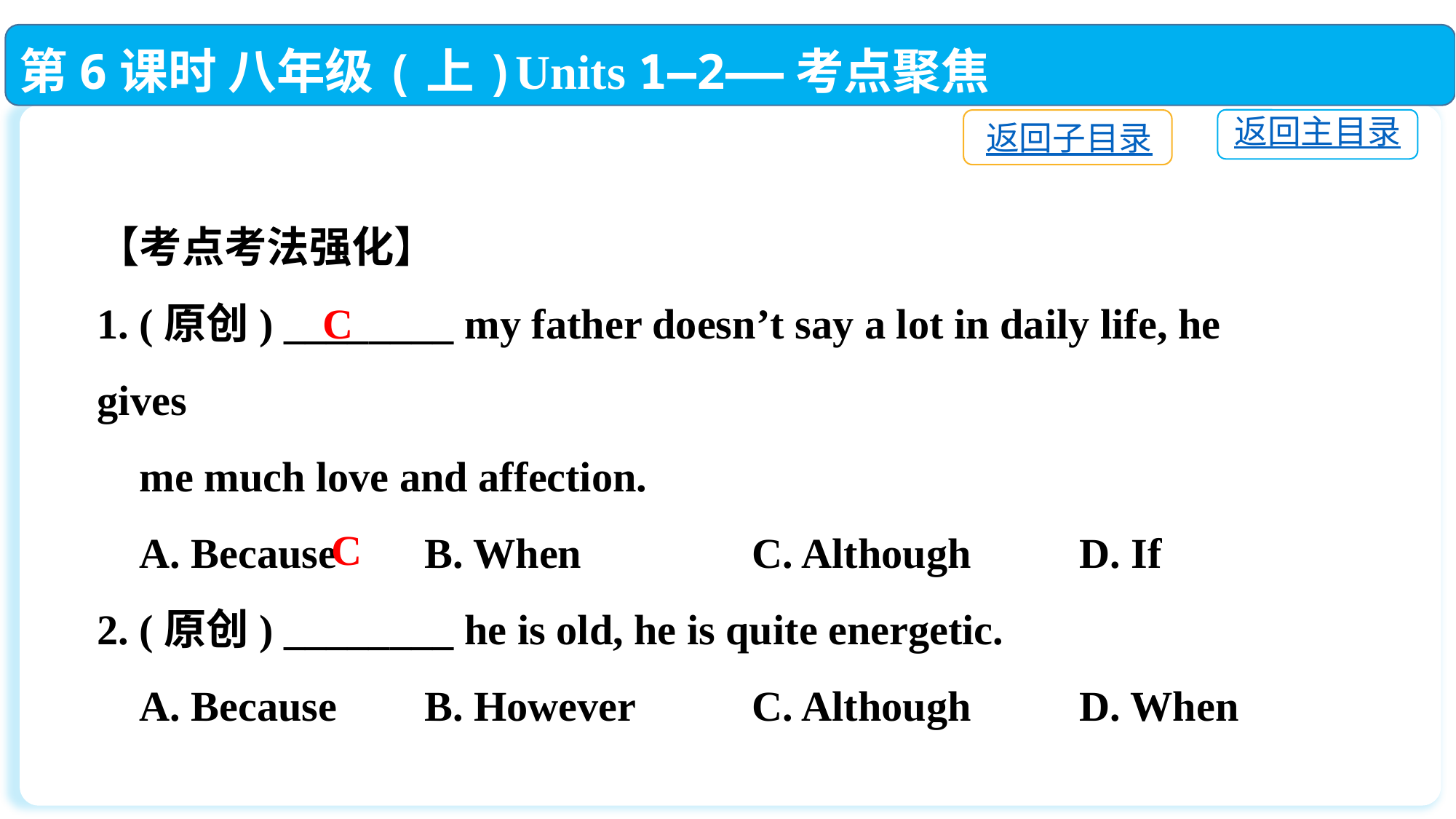

第6课时 八年级(上)Units 1—2——考点聚焦

返回主目录

返回子目录
【考点考法强化】
1. (原创) ________ my father doesn’t say a lot in daily life, he gives
    me much love and affection.
    A. Because	B. When		C. Although	D. If
2. (原创) ________ he is old, he is quite energetic.
    A. Because	B. However     	C. Although	D. When
C
C